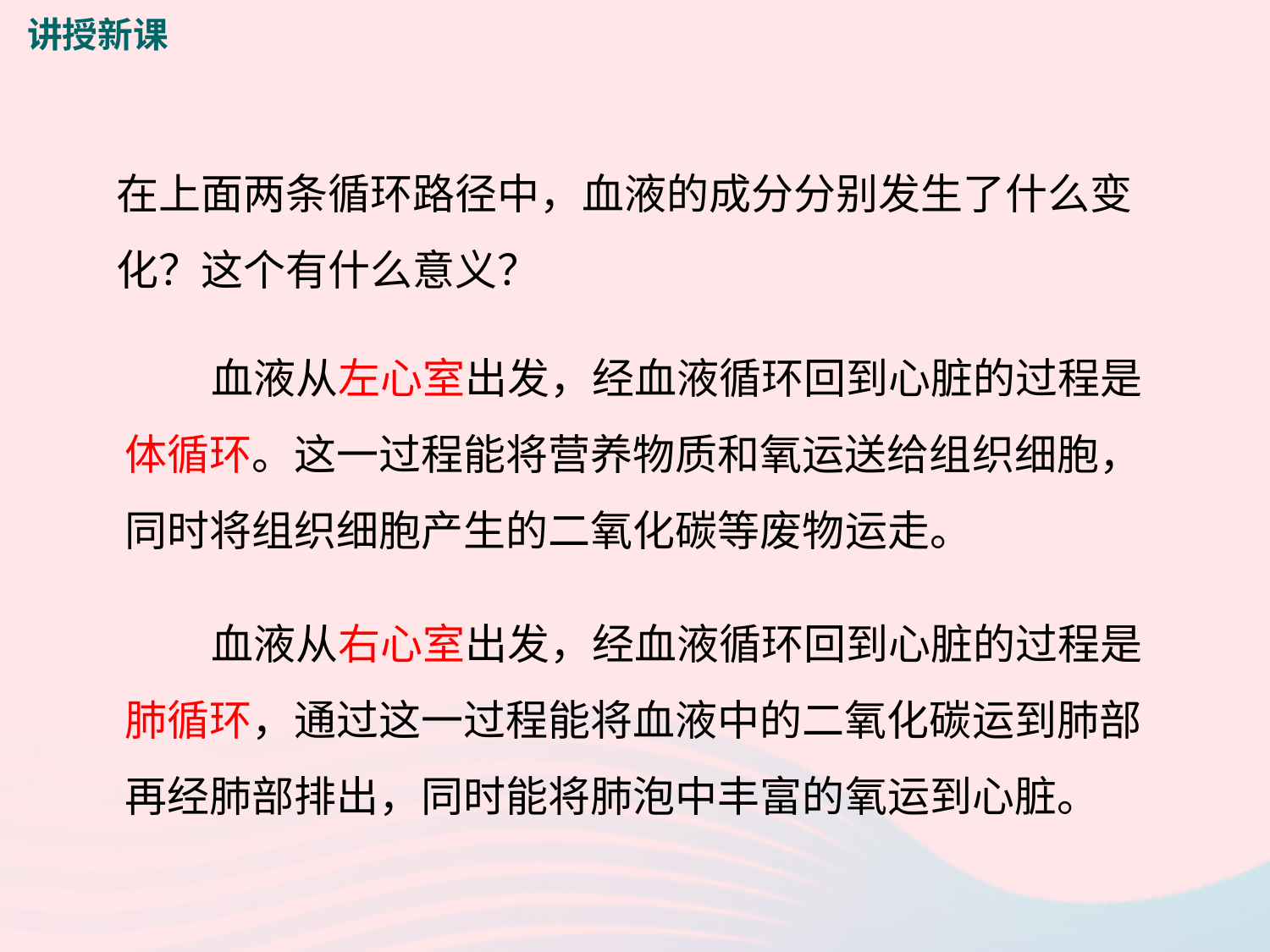

讲授新课
在上面两条循环路径中，血液的成分分别发生了什么变化？这个有什么意义？
        血液从左心室出发，经血液循环回到心脏的过程是体循环。这一过程能将营养物质和氧运送给组织细胞，同时将组织细胞产生的二氧化碳等废物运走。
        血液从右心室出发，经血液循环回到心脏的过程是肺循环，通过这一过程能将血液中的二氧化碳运到肺部再经肺部排出，同时能将肺泡中丰富的氧运到心脏。